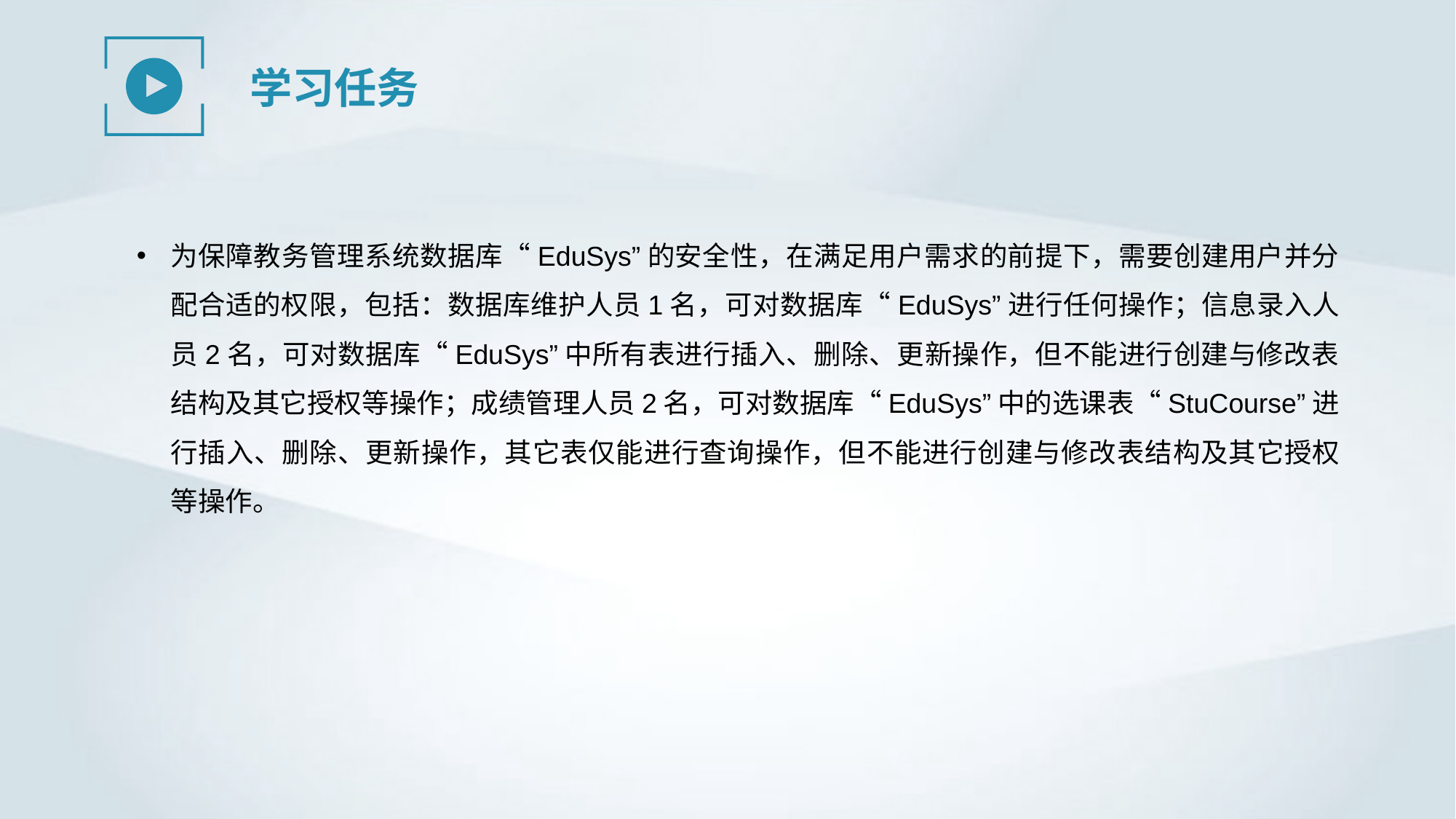

学习任务
为保障教务管理系统数据库“EduSys”的安全性，在满足用户需求的前提下，需要创建用户并分配合适的权限，包括：数据库维护人员1名，可对数据库“EduSys”进行任何操作；信息录入人员2名，可对数据库“EduSys”中所有表进行插入、删除、更新操作，但不能进行创建与修改表结构及其它授权等操作；成绩管理人员2名，可对数据库“EduSys”中的选课表“StuCourse”进行插入、删除、更新操作，其它表仅能进行查询操作，但不能进行创建与修改表结构及其它授权等操作。